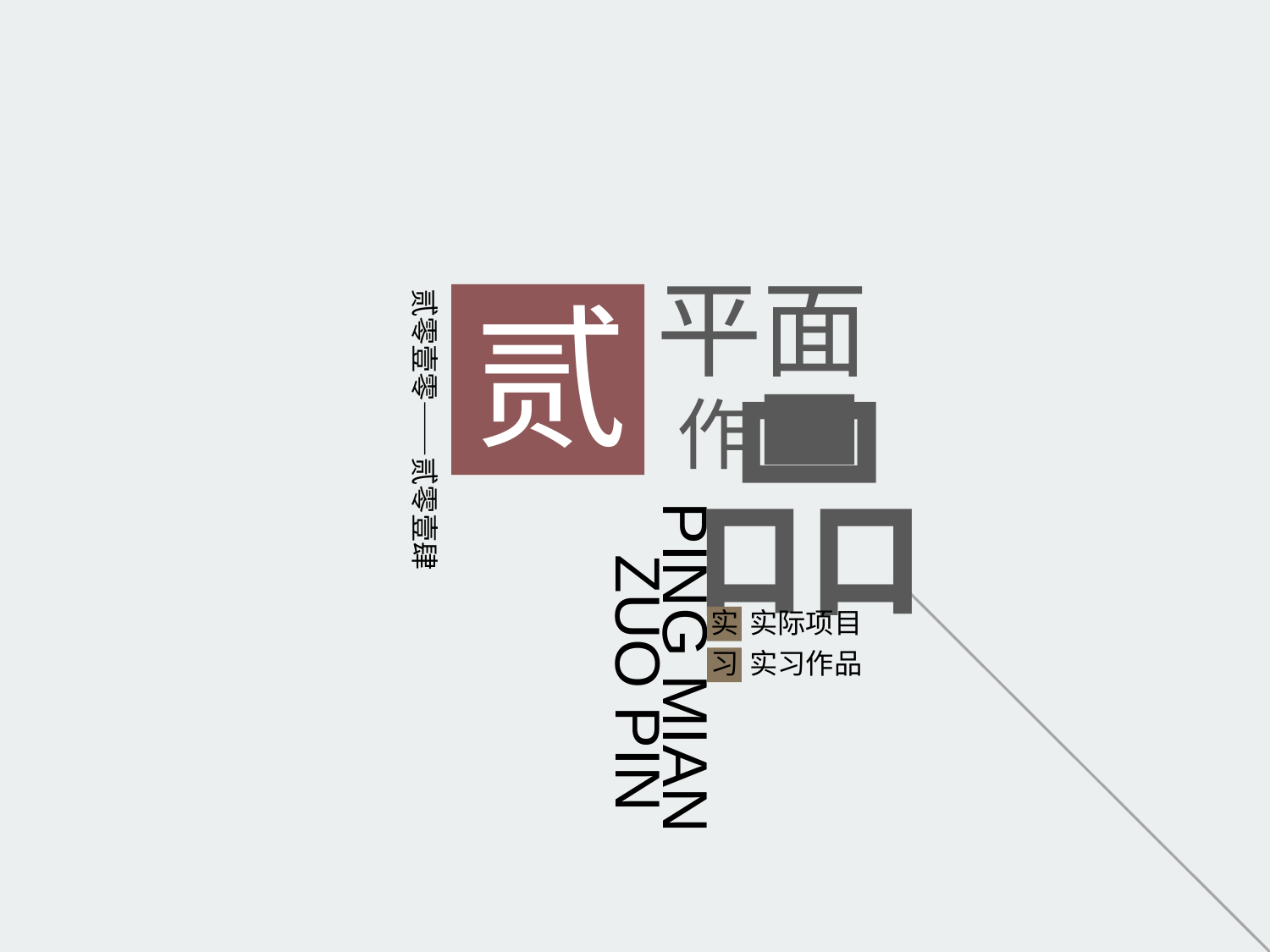

平面
品
作

PING MIAN
   ZUO PIN
实
实际项目

习
实习作品

贰
贰零壹零——贰零壹肆